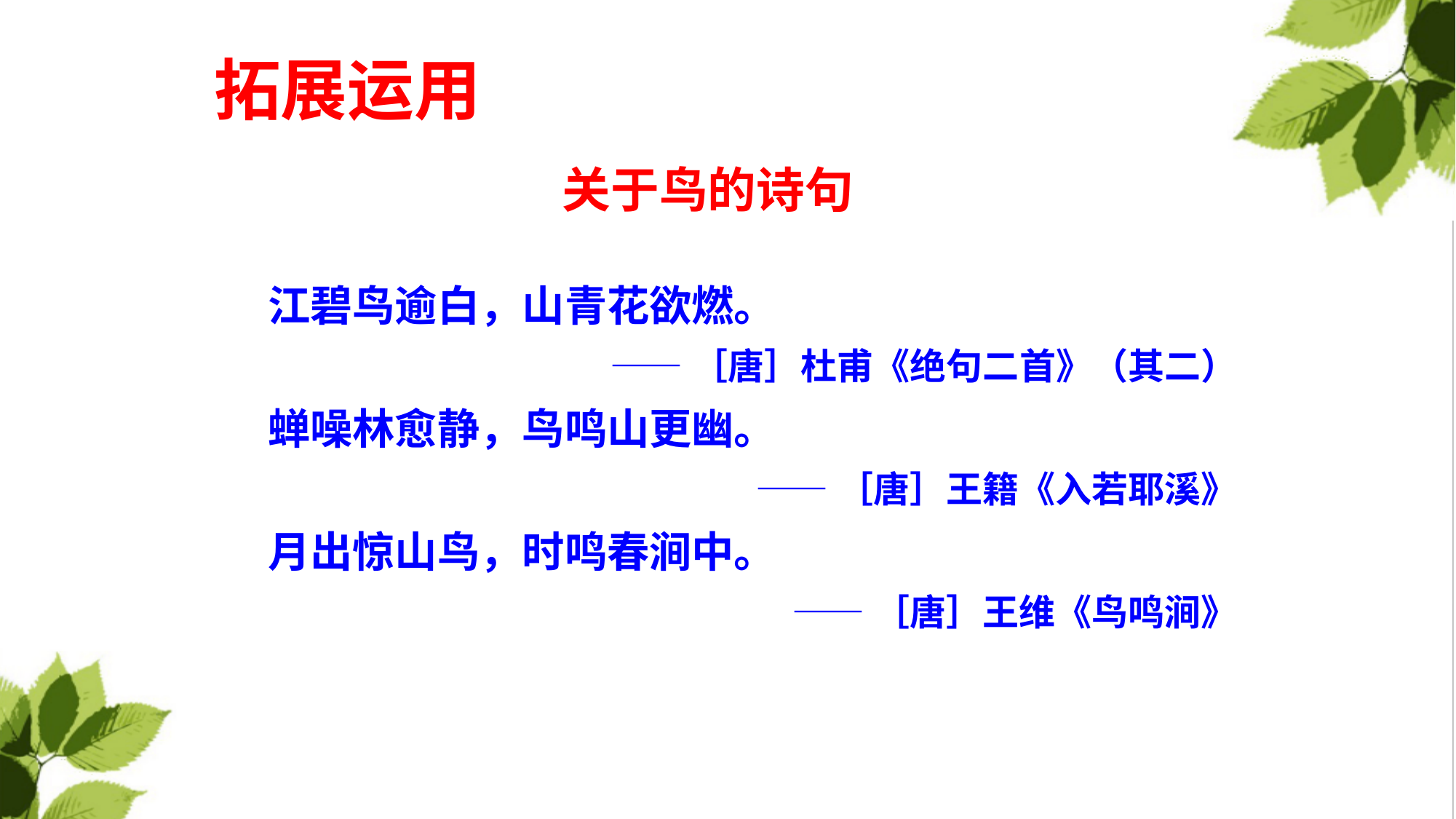

拓展运用
关于鸟的诗句
江碧鸟逾白，山青花欲燃。
——［唐］杜甫《绝句二首》（其二）
蝉噪林愈静，鸟鸣山更幽。
——［唐］王籍《入若耶溪》
月出惊山鸟，时鸣春涧中。
——［唐］王维《鸟鸣涧》